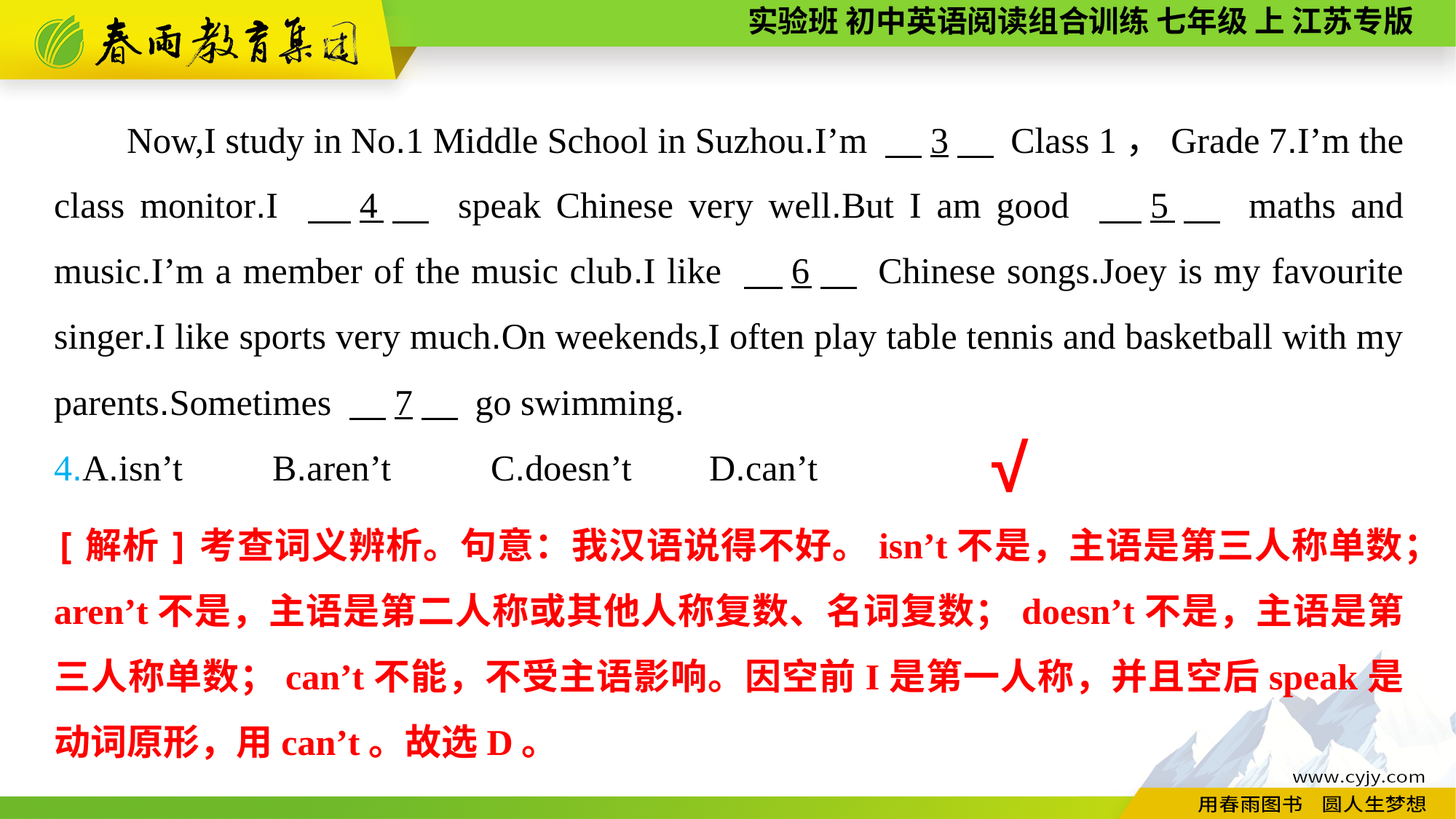

Now,I study in No.1 Middle School in Suzhou.I’m 　3　 Class 1，Grade 7.I’m the class monitor.I 　4　 speak Chinese very well.But I am good 　5　 maths and music.I’m a member of the music club.I like 　6　 Chinese songs.Joey is my favourite singer.I like sports very much.On weekends,I often play table tennis and basketball with my parents.Sometimes 　7　 go swimming.
4.A.isn’t	B.aren’t	C.doesn’t	D.can’t
√
[解析]考查词义辨析。句意：我汉语说得不好。isn’t不是，主语是第三人称单数；aren’t不是，主语是第二人称或其他人称复数、名词复数；doesn’t不是，主语是第三人称单数；can’t不能，不受主语影响。因空前I是第一人称，并且空后speak是动词原形，用can’t。故选D。